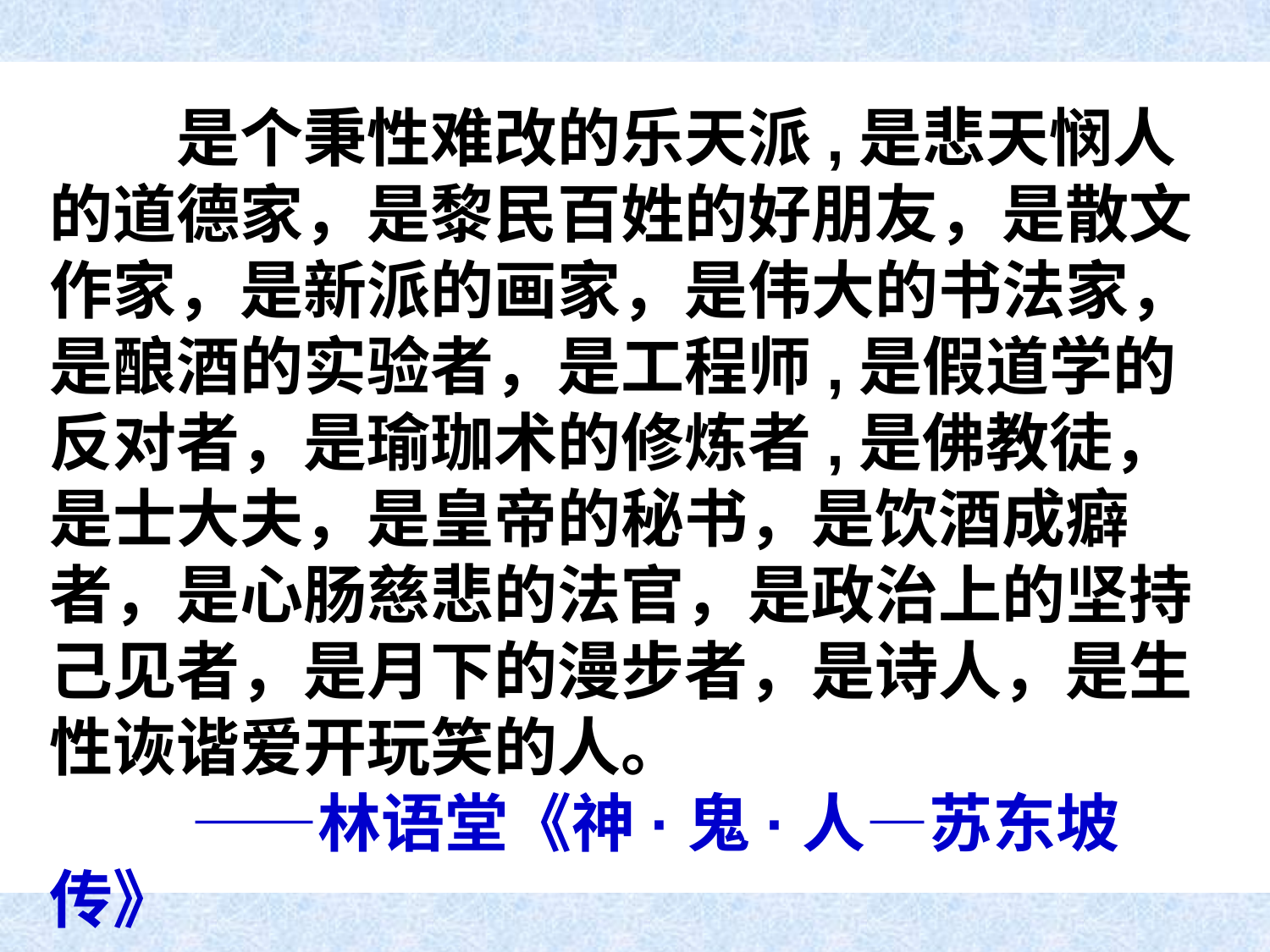

是个秉性难改的乐天派,是悲天悯人的道德家，是黎民百姓的好朋友，是散文作家，是新派的画家，是伟大的书法家，是酿酒的实验者，是工程师,是假道学的反对者，是瑜珈术的修炼者,是佛教徒，是士大夫，是皇帝的秘书，是饮酒成癖者，是心肠慈悲的法官，是政治上的坚持己见者，是月下的漫步者，是诗人，是生性诙谐爱开玩笑的人。
　　 ——林语堂《神·鬼·人—苏东坡传》